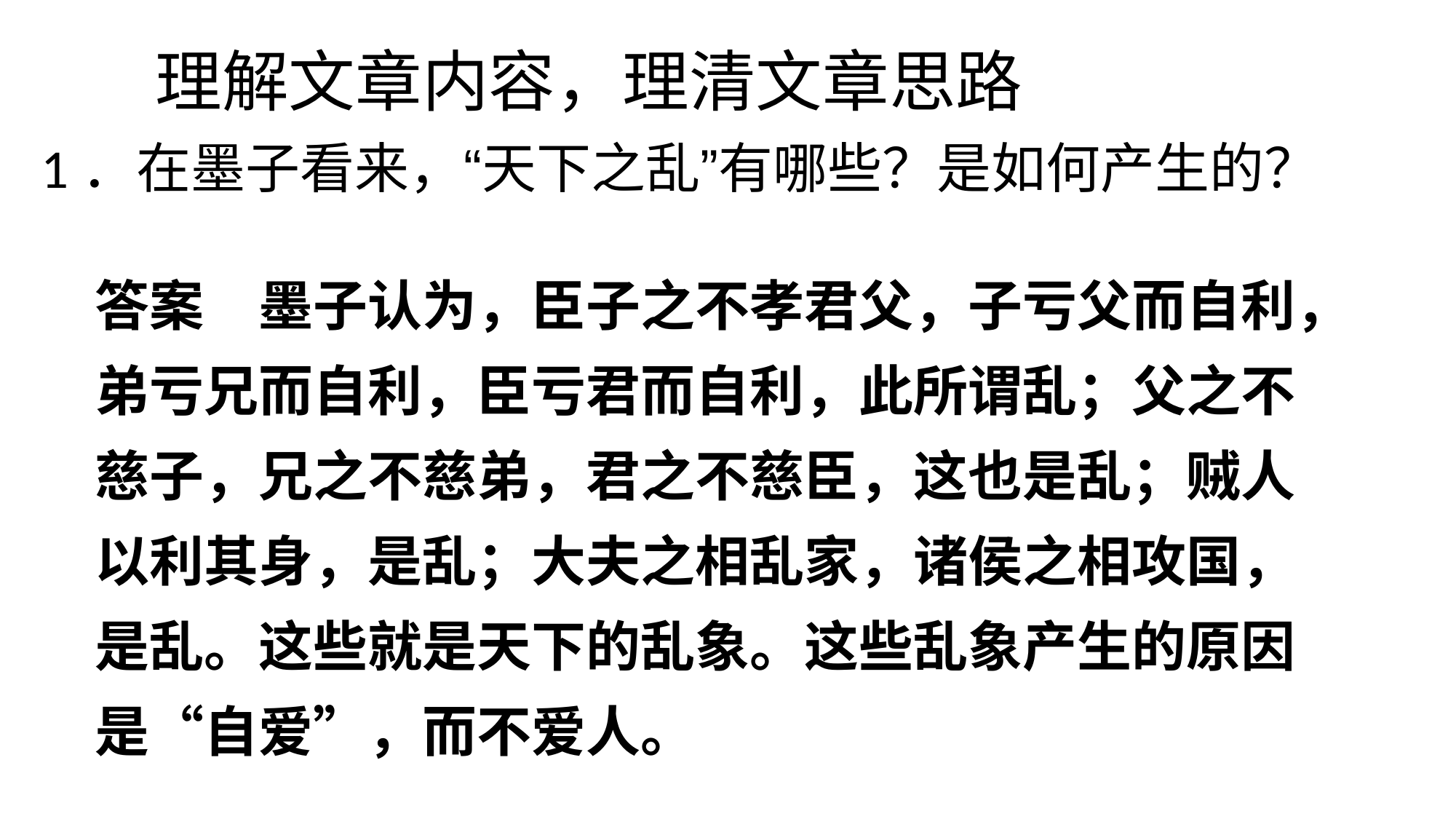

# 理解文章内容，理清文章思路
1．在墨子看来，“天下之乱”有哪些？是如何产生的？

答案　墨子认为，臣子之不孝君父，子亏父而自利，弟亏兄而自利，臣亏君而自利，此所谓乱；父之不慈子，兄之不慈弟，君之不慈臣，这也是乱；贼人以利其身，是乱；大夫之相乱家，诸侯之相攻国，是乱。这些就是天下的乱象。这些乱象产生的原因是“自爱”，而不爱人。